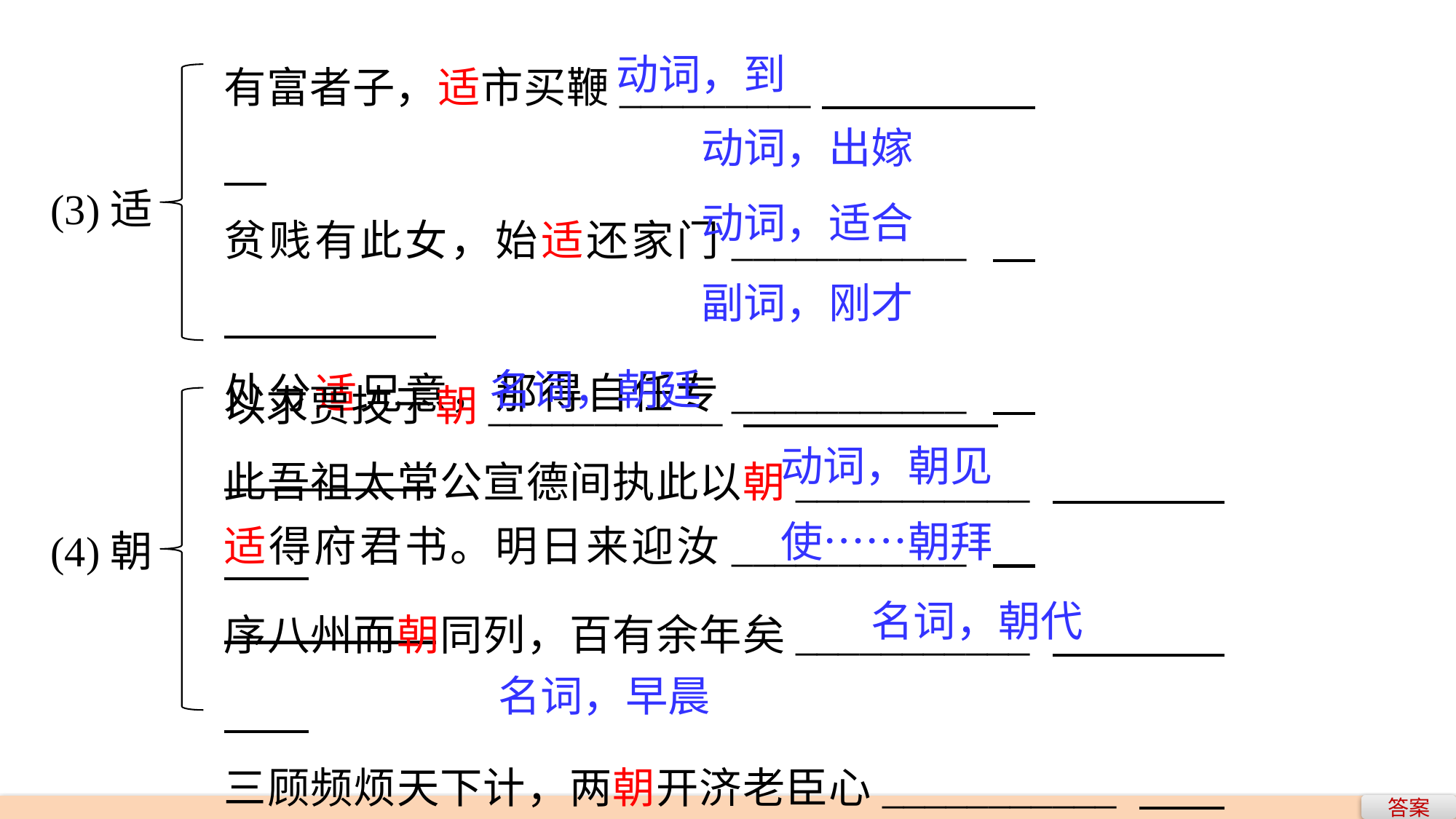

有富者子，适市买鞭_________
贫贱有此女，始适还家门___________
处分适兄意，那得自任专___________
适得府君书。明日来迎汝___________
动词，到

动词，出嫁
(3)适
动词，适合
副词，刚才
以求贾技于朝___________
此吾祖太常公宣德间执此以朝___________
序八州而朝同列，百有余年矣___________
三顾频烦天下计，两朝开济老臣心___________
朝菌不知晦朔 ___________
名词，朝廷

动词，朝见
(4)朝
使……朝拜
名词，朝代
名词，早晨
答案